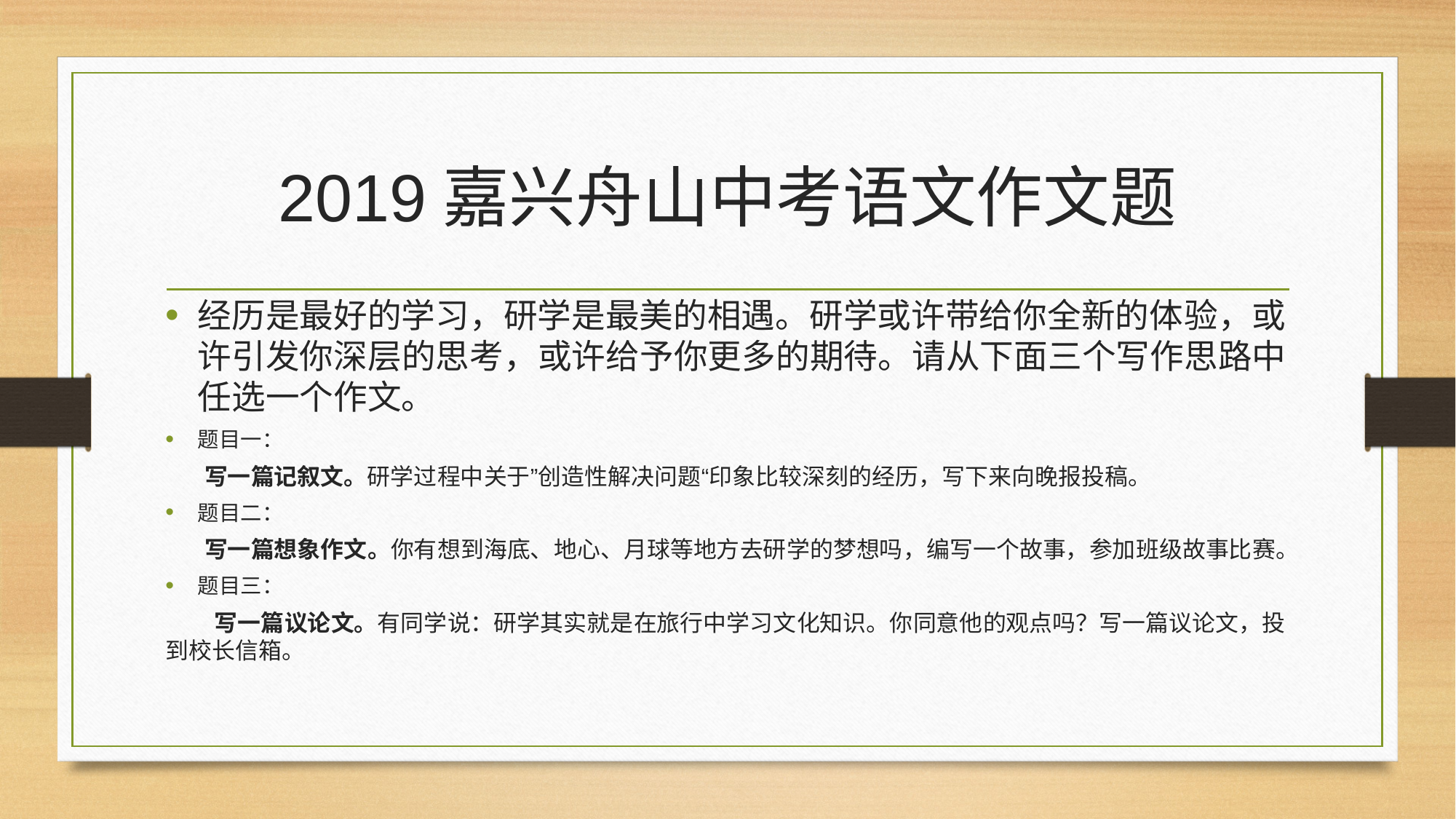

# 2019嘉兴舟山中考语文作文题
经历是最好的学习，研学是最美的相遇。研学或许带给你全新的体验，或许引发你深层的思考，或许给予你更多的期待。请从下面三个写作思路中任选一个作文。
题目一：
      写一篇记叙文。研学过程中关于”创造性解决问题“印象比较深刻的经历，写下来向晚报投稿。
题目二：
      写一篇想象作文。你有想到海底、地心、月球等地方去研学的梦想吗，编写一个故事，参加班级故事比赛。
题目三：
       写一篇议论文。有同学说：研学其实就是在旅行中学习文化知识。你同意他的观点吗？写一篇议论文，投到校长信箱。